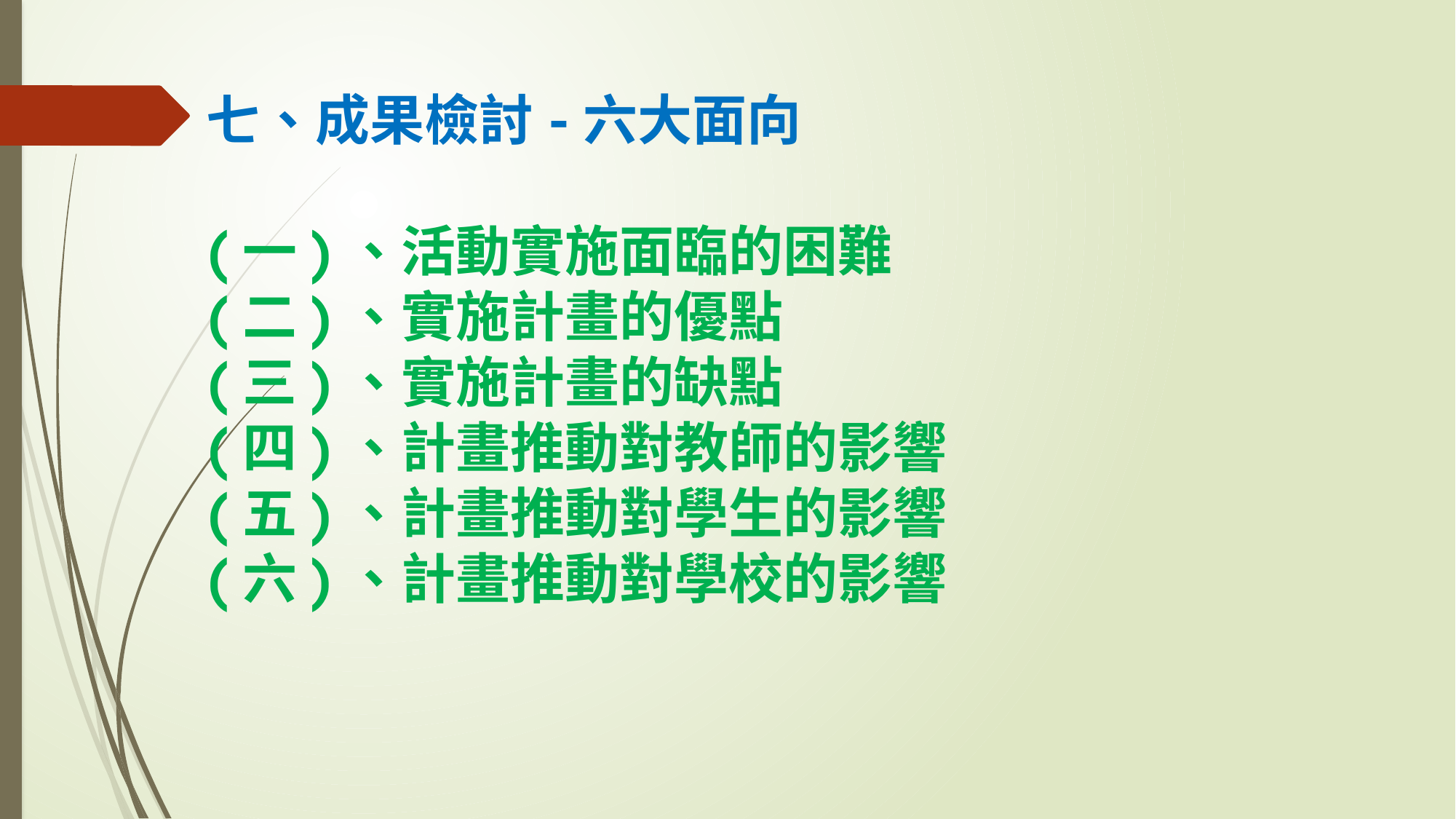

七、成果檢討-六大面向

(一)、活動實施面臨的困難
(二)、實施計畫的優點
(三)、實施計畫的缺點
(四)、計畫推動對教師的影響
(五)、計畫推動對學生的影響
(六)、計畫推動對學校的影響